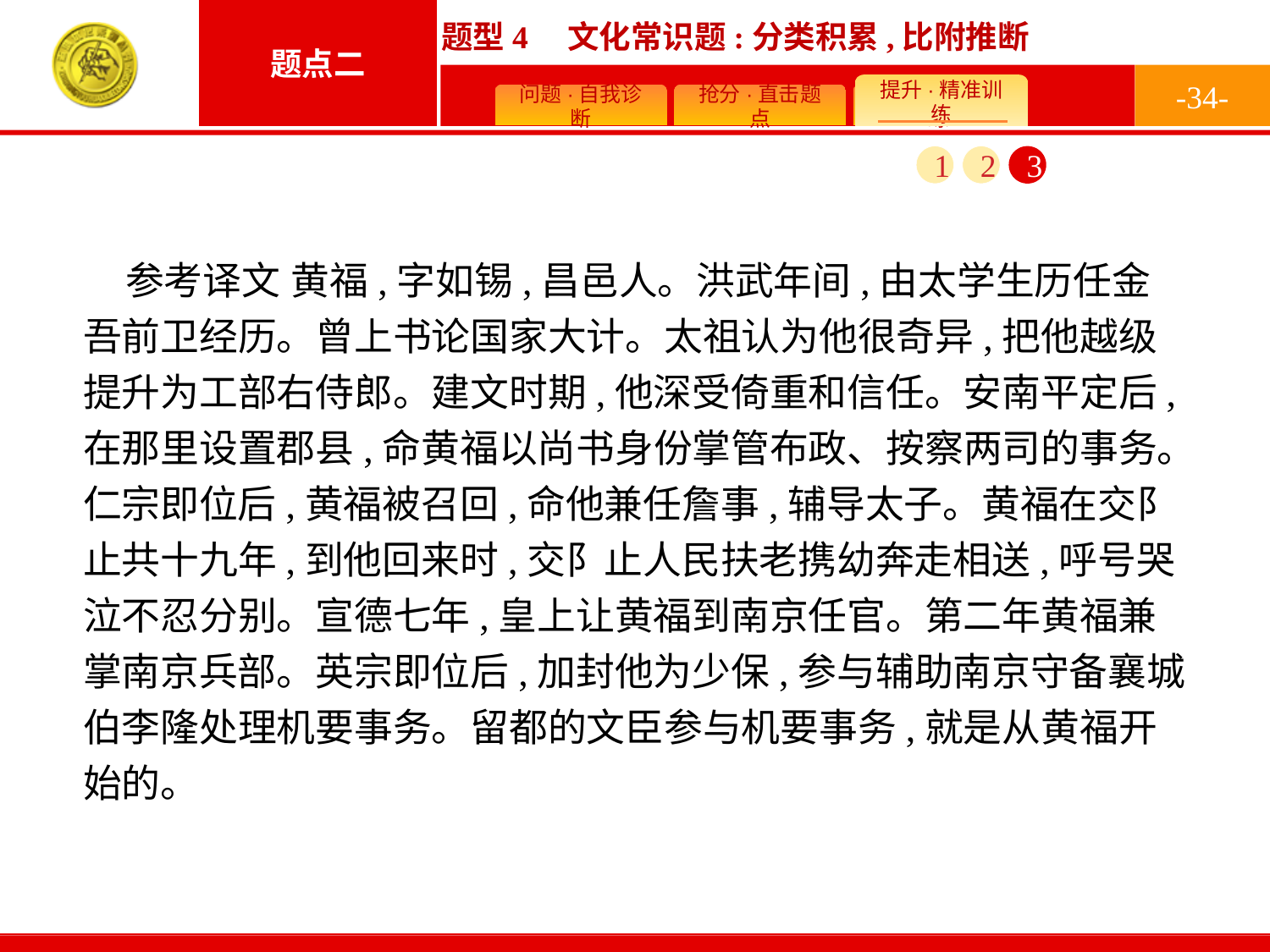

-34-
1
2
3
参考译文 黄福,字如锡,昌邑人。洪武年间,由太学生历任金吾前卫经历。曾上书论国家大计。太祖认为他很奇异,把他越级提升为工部右侍郎。建文时期,他深受倚重和信任。安南平定后,在那里设置郡县,命黄福以尚书身份掌管布政、按察两司的事务。仁宗即位后,黄福被召回,命他兼任詹事,辅导太子。黄福在交阝止共十九年,到他回来时,交阝止人民扶老携幼奔走相送,呼号哭泣不忍分别。宣德七年,皇上让黄福到南京任官。第二年黄福兼掌南京兵部。英宗即位后,加封他为少保,参与辅助南京守备襄城伯李隆处理机要事务。留都的文臣参与机要事务,就是从黄福开始的。